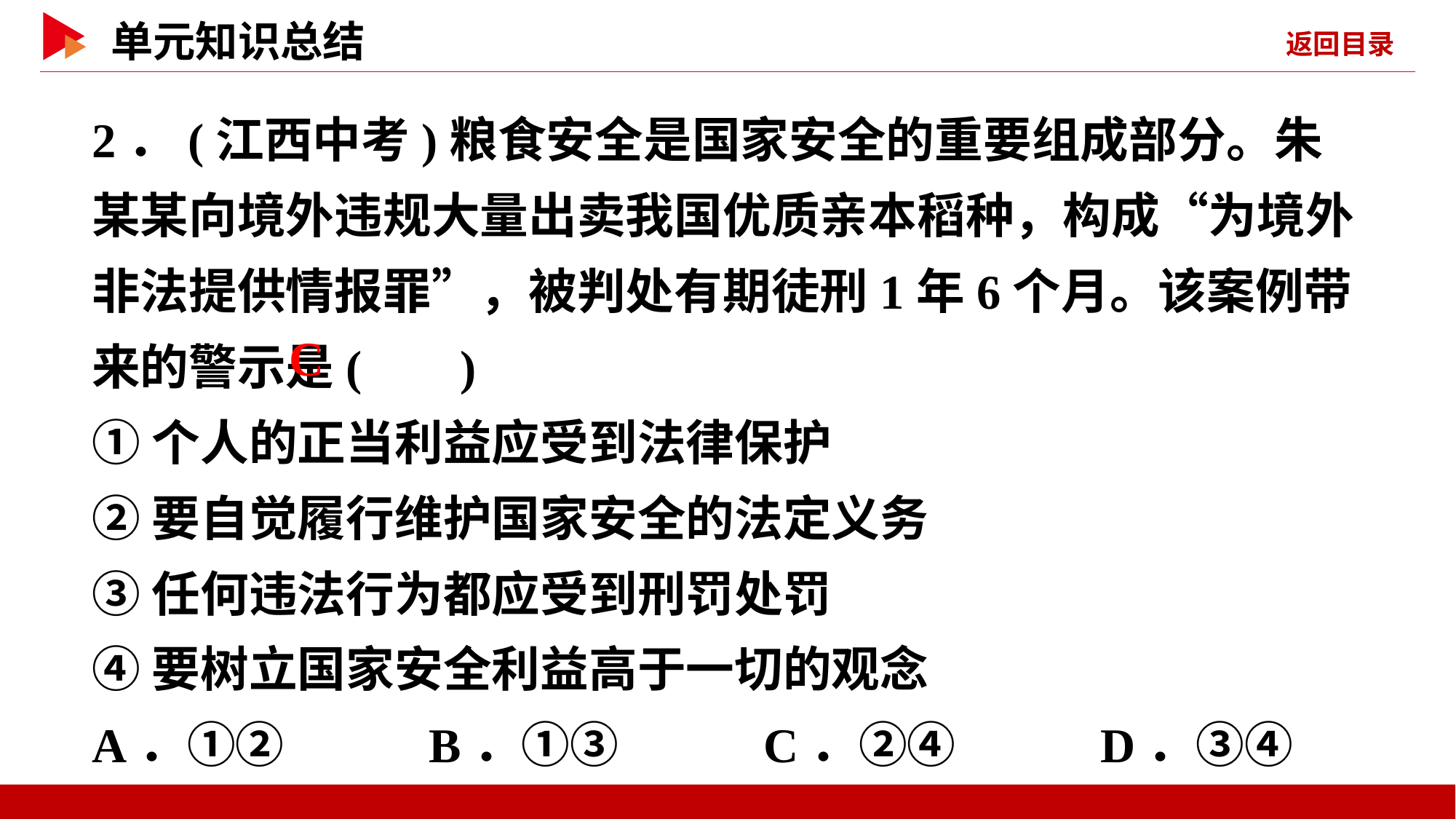

2．(江西中考)粮食安全是国家安全的重要组成部分。朱某某向境外违规大量出卖我国优质亲本稻种，构成“为境外非法提供情报罪”，被判处有期徒刑1年6个月。该案例带来的警示是(        )
①个人的正当利益应受到法律保护
②要自觉履行维护国家安全的法定义务
③任何违法行为都应受到刑罚处罚
④要树立国家安全利益高于一切的观念
A．①②            B．①③            C．②④            D．③④
   C